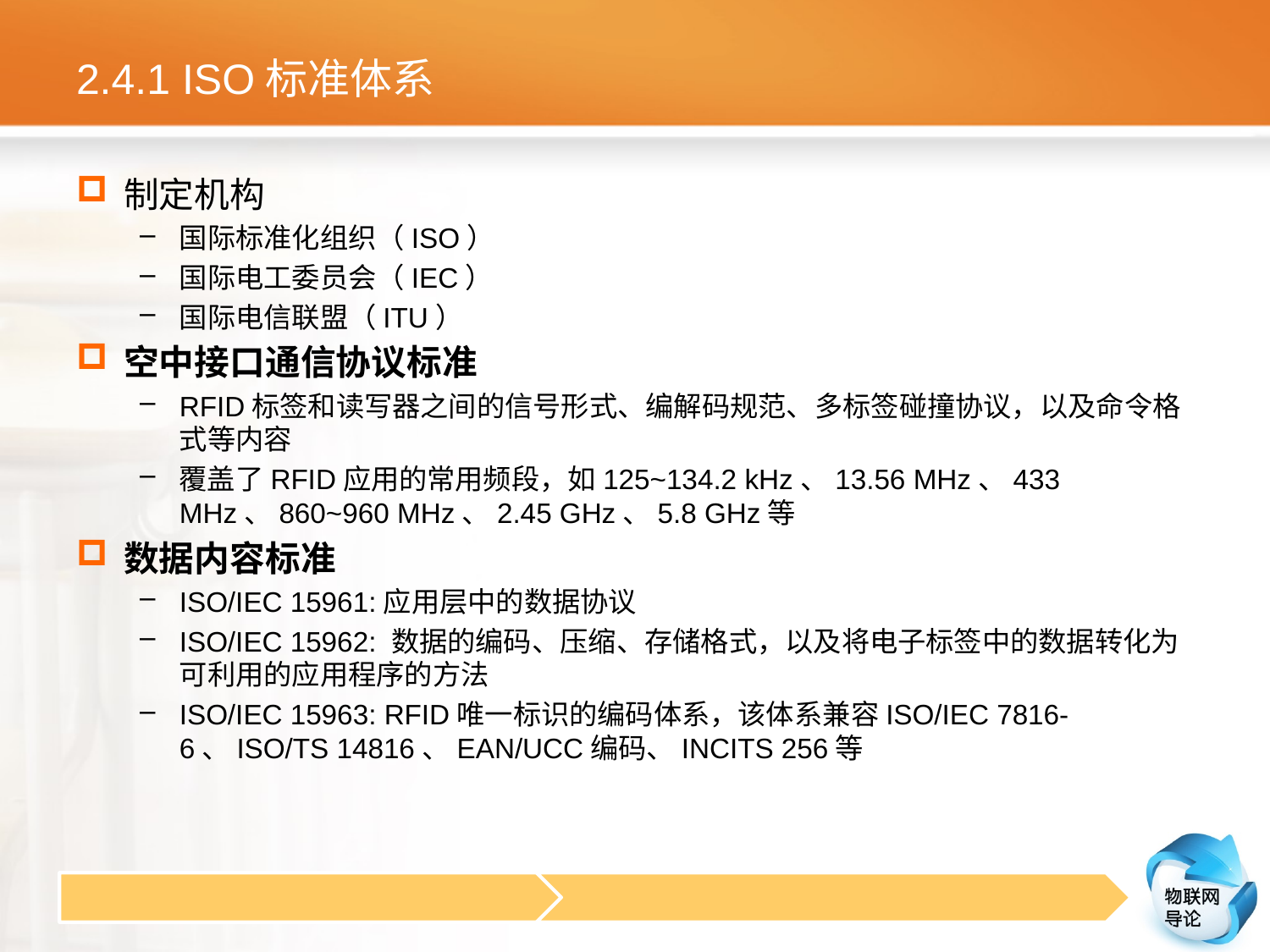

# 2.4.1 ISO标准体系
制定机构
国际标准化组织（ISO）
国际电工委员会（IEC）
国际电信联盟（ITU）
空中接口通信协议标准
RFID标签和读写器之间的信号形式、编解码规范、多标签碰撞协议，以及命令格式等内容
覆盖了RFID应用的常用频段，如125~134.2 kHz、13.56 MHz、433 MHz、860~960 MHz、2.45 GHz、5.8 GHz等
数据内容标准
ISO/IEC 15961:应用层中的数据协议
ISO/IEC 15962: 数据的编码、压缩、存储格式，以及将电子标签中的数据转化为可利用的应用程序的方法
ISO/IEC 15963: RFID唯一标识的编码体系，该体系兼容ISO/IEC 7816-6、ISO/TS 14816、EAN/UCC编码、INCITS 256等